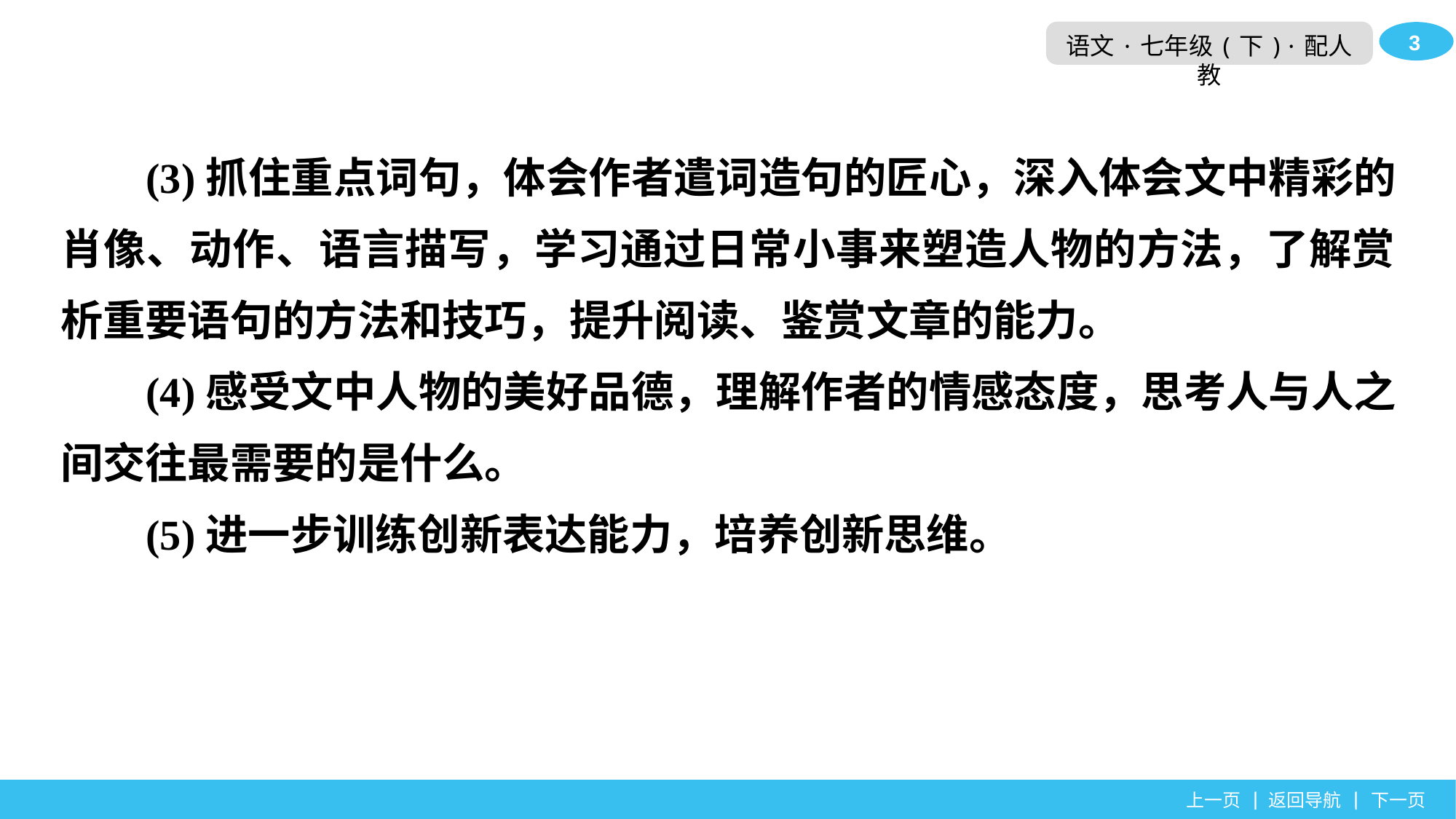

(3)抓住重点词句，体会作者遣词造句的匠心，深入体会文中精彩的肖像、动作、语言描写，学习通过日常小事来塑造人物的方法，了解赏析重要语句的方法和技巧，提升阅读、鉴赏文章的能力。
(4)感受文中人物的美好品德，理解作者的情感态度，思考人与人之间交往最需要的是什么。
(5)进一步训练创新表达能力，培养创新思维。